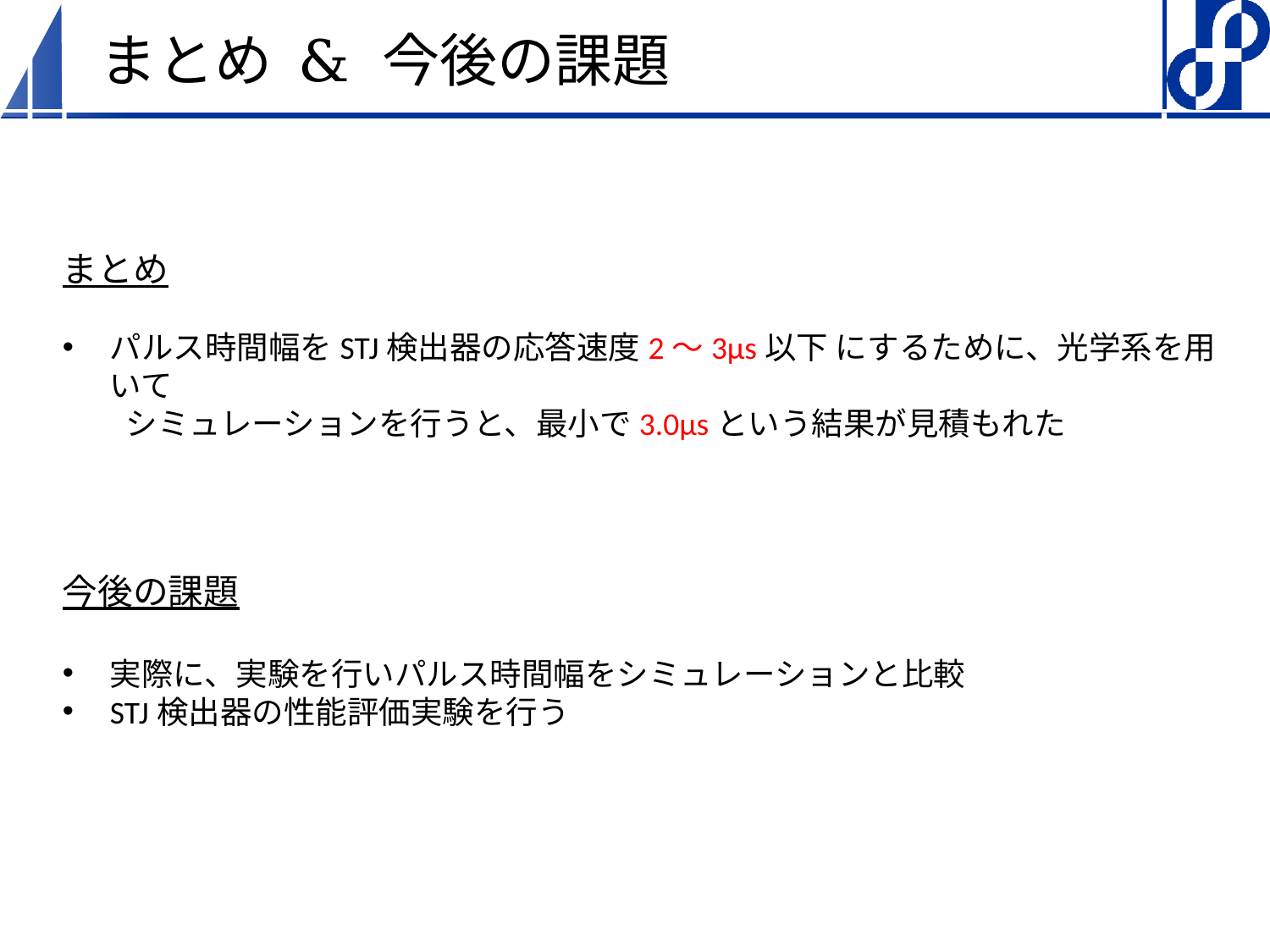

# まとめ & 今後の課題

まとめ

パルス時間幅をSTJ検出器の応答速度2～3µs以下 にするために、光学系を用いて
　　シミュレーションを行うと、最小で3.0µsという結果が見積もれた

今後の課題

実際に、実験を行いパルス時間幅をシミュレーションと比較
STJ検出器の性能評価実験を行う